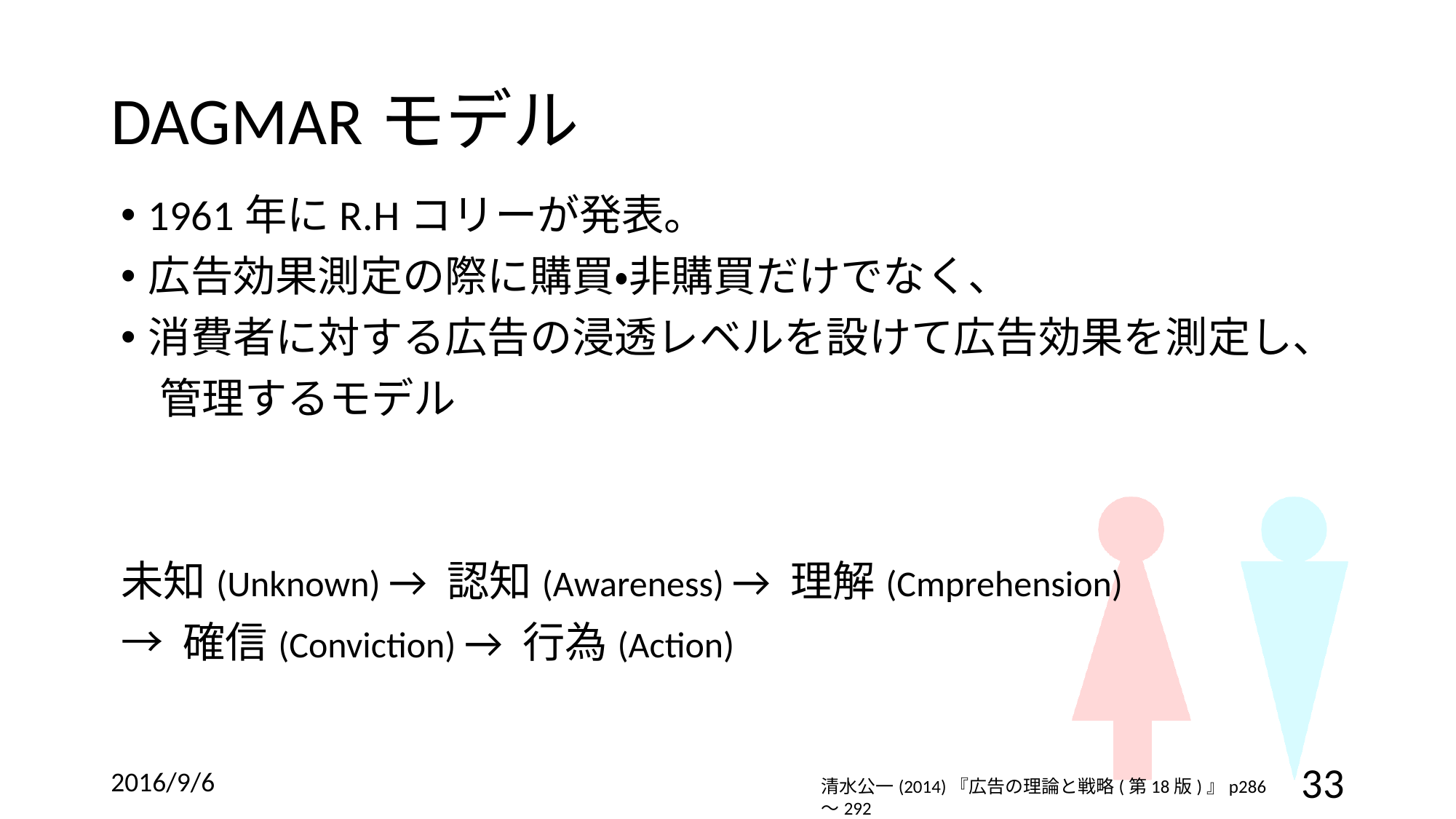

# DAGMARモデル
1961年にR.Hコリーが発表。
広告効果測定の際に購買・非購買だけでなく、
消費者に対する広告の浸透レベルを設けて広告効果を測定し、
   管理するモデル

未知(Unknown) → 認知(Awareness) → 理解(Cmprehension)
→ 確信(Conviction) → 行為(Action)
2016/9/6
33
清水公一(2014)『広告の理論と戦略(第18版)』p286～292